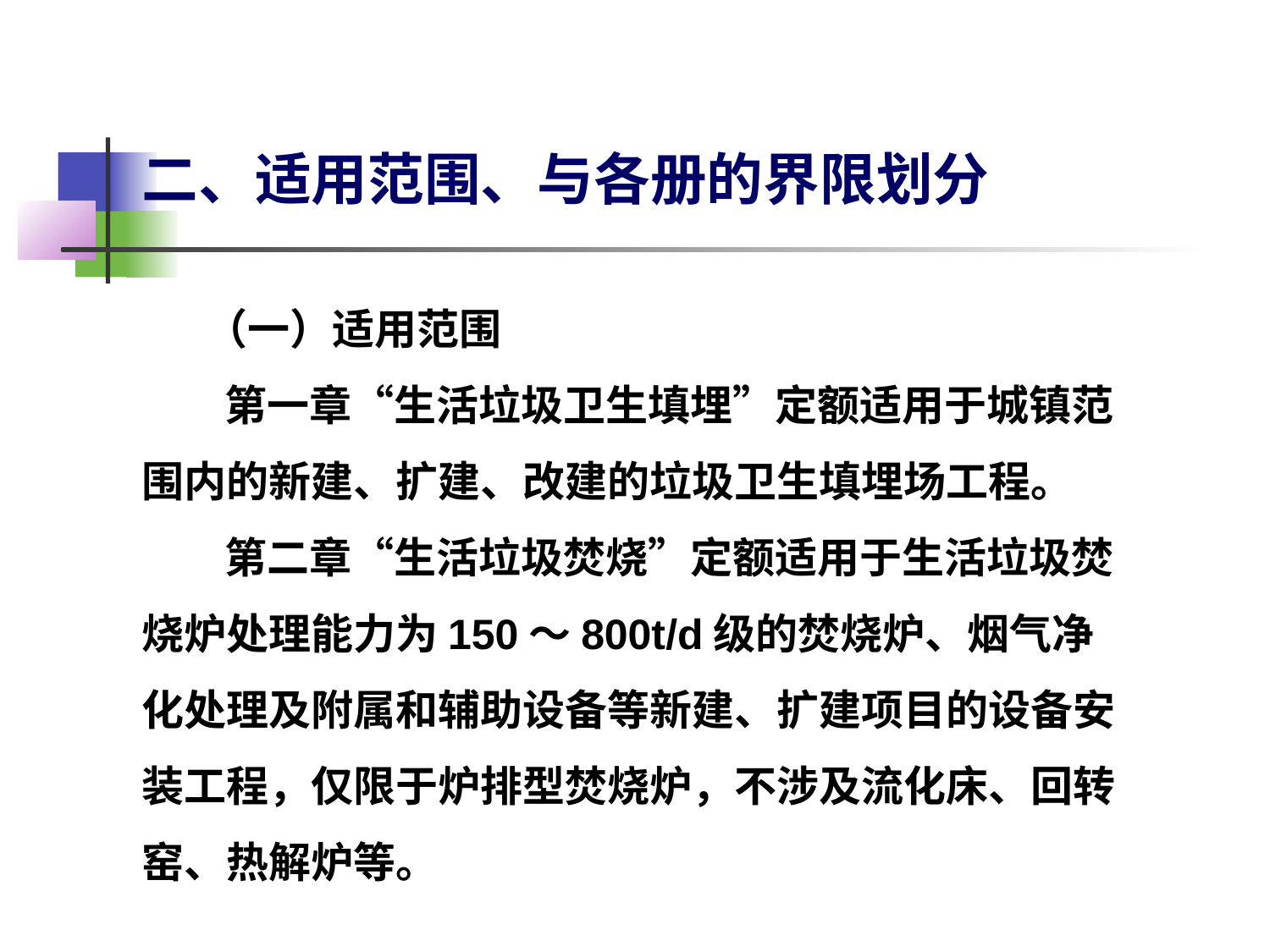

# 二、适用范围、与各册的界限划分
（一）适用范围
 第一章“生活垃圾卫生填埋”定额适用于城镇范围内的新建、扩建、改建的垃圾卫生填埋场工程。
 第二章“生活垃圾焚烧”定额适用于生活垃圾焚烧炉处理能力为150～800t/d级的焚烧炉、烟气净化处理及附属和辅助设备等新建、扩建项目的设备安装工程，仅限于炉排型焚烧炉，不涉及流化床、回转窑、热解炉等。